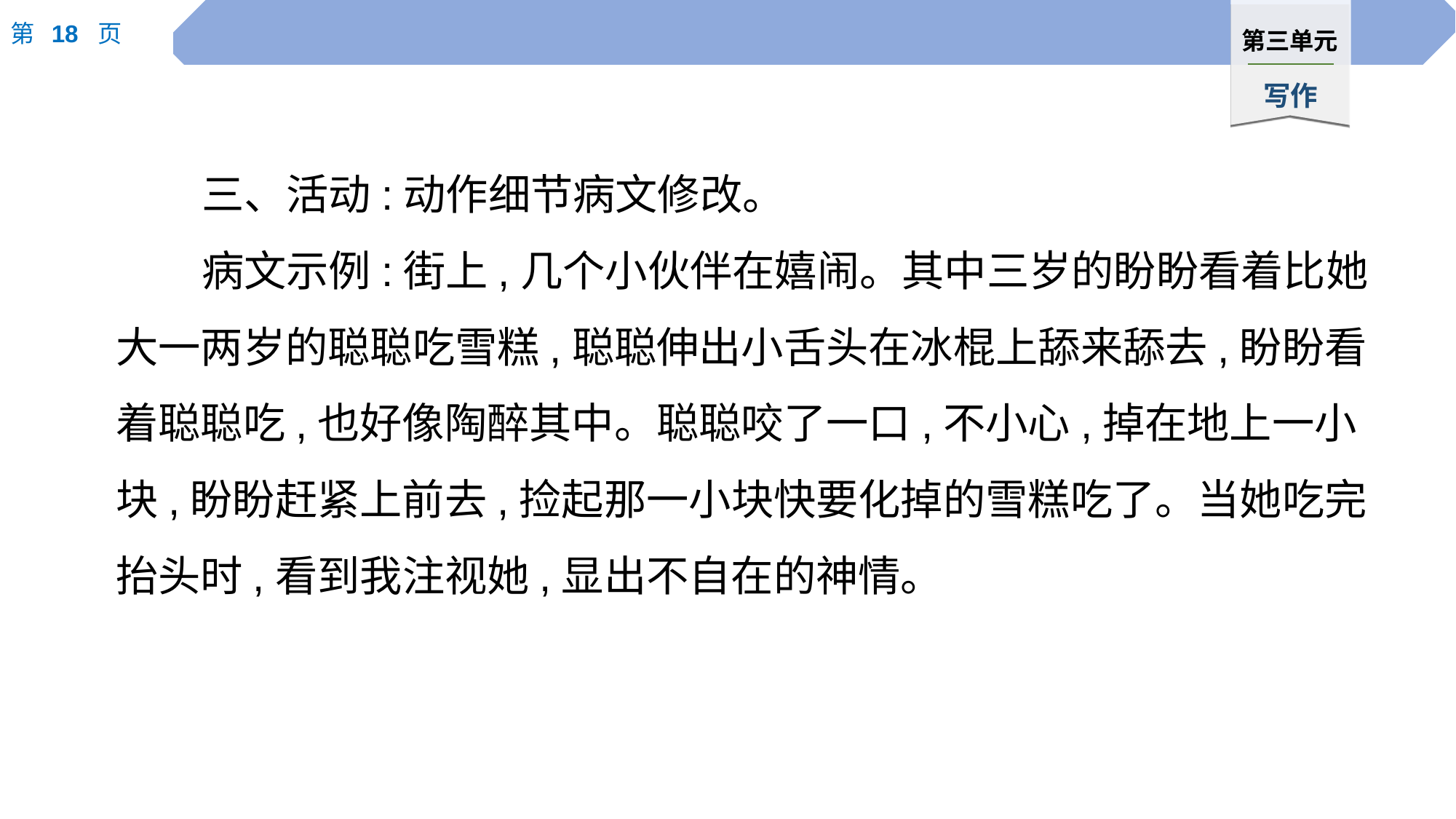

三、活动:动作细节病文修改。
病文示例:街上,几个小伙伴在嬉闹。其中三岁的盼盼看着比她大一两岁的聪聪吃雪糕,聪聪伸出小舌头在冰棍上舔来舔去,盼盼看着聪聪吃,也好像陶醉其中。聪聪咬了一口,不小心,掉在地上一小块,盼盼赶紧上前去,捡起那一小块快要化掉的雪糕吃了。当她吃完抬头时,看到我注视她,显出不自在的神情。